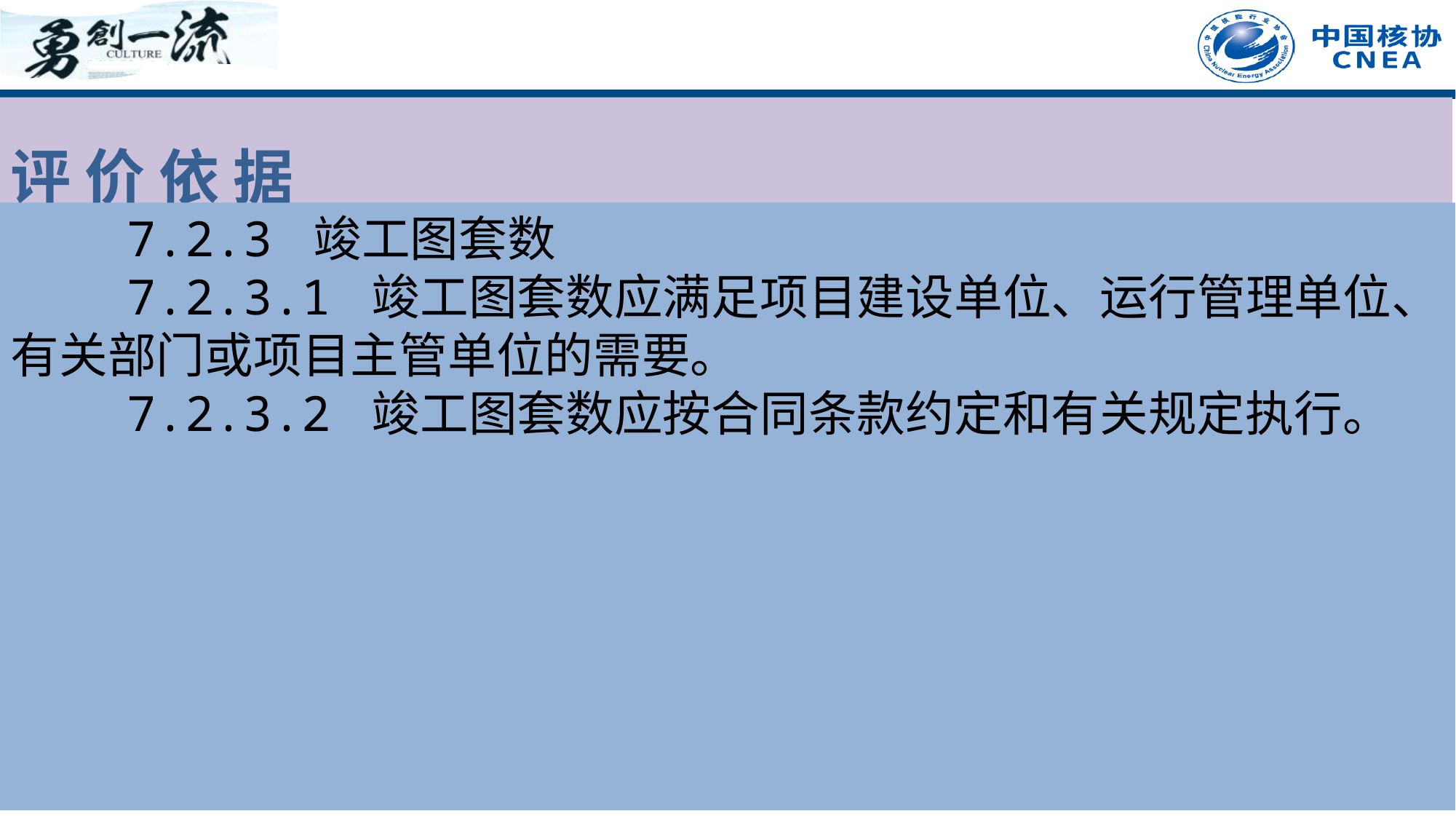

评 价 依 据
    7.2.3 竣工图套数
    7.2.3.1 竣工图套数应满足项目建设单位、运行管理单位、有关部门或项目主管单位的需要。
    7.2.3.2 竣工图套数应按合同条款约定和有关规定执行。